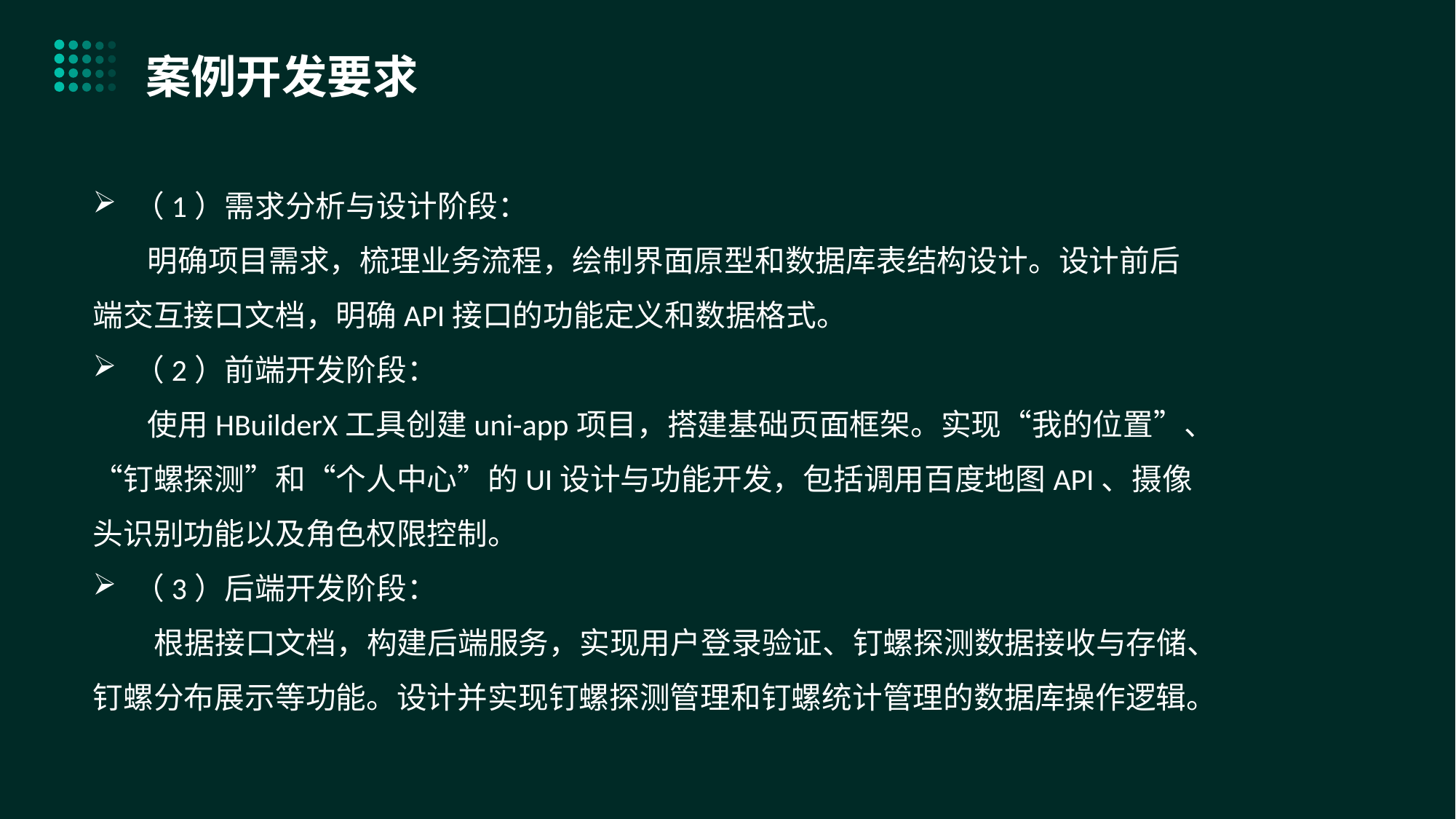

案例开发要求

（1）需求分析与设计阶段：
       明确项目需求，梳理业务流程，绘制界面原型和数据库表结构设计。设计前后端交互接口文档，明确API接口的功能定义和数据格式。
（2）前端开发阶段：
       使用HBuilderX工具创建uni-app项目，搭建基础页面框架。实现“我的位置”、“钉螺探测”和“个人中心”的UI设计与功能开发，包括调用百度地图API、摄像头识别功能以及角色权限控制。
（3）后端开发阶段：
        根据接口文档，构建后端服务，实现用户登录验证、钉螺探测数据接收与存储、钉螺分布展示等功能。设计并实现钉螺探测管理和钉螺统计管理的数据库操作逻辑。